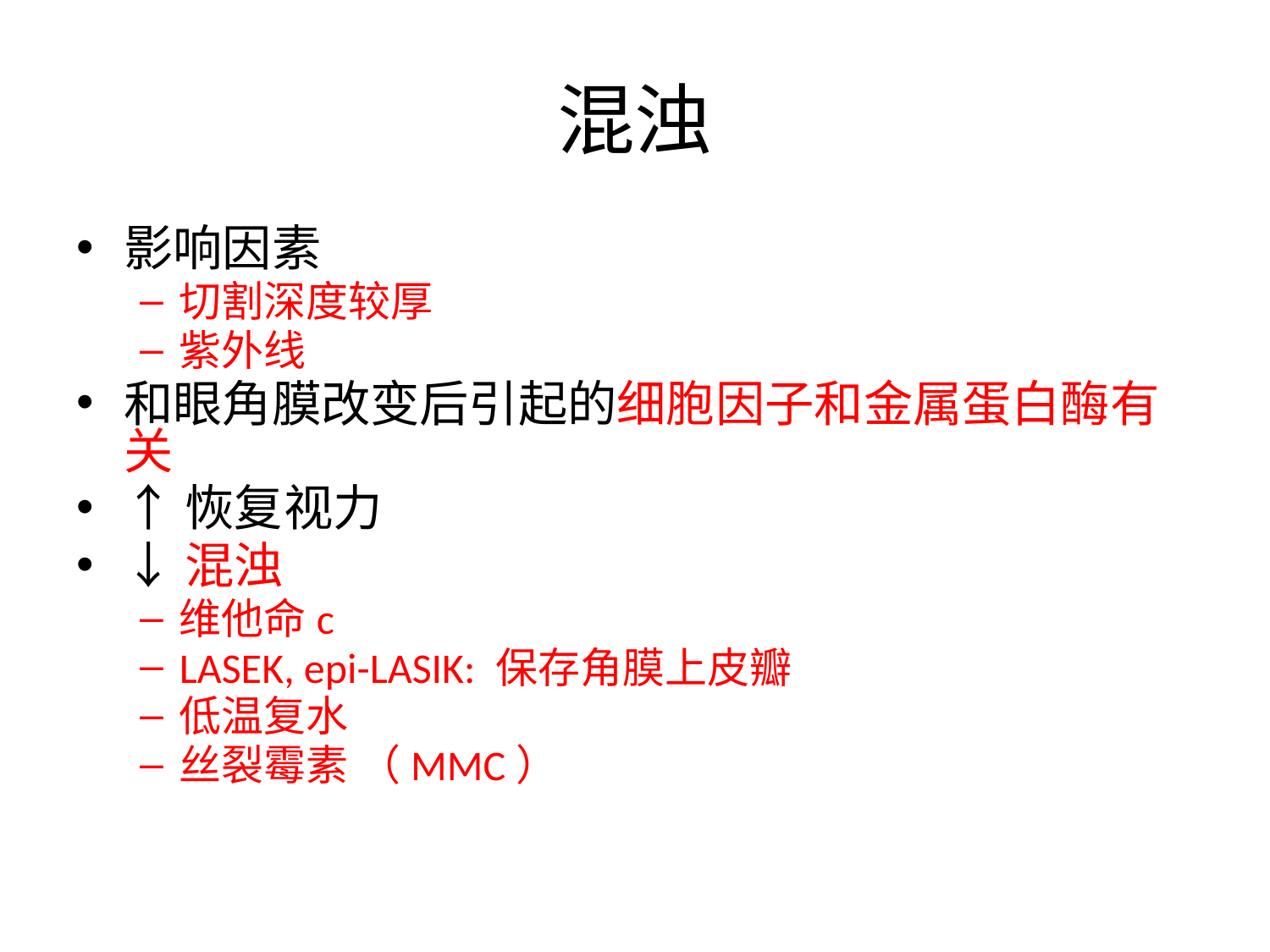

# 混浊
影响因素
切割深度较厚
紫外线
和眼角膜改变后引起的细胞因子和金属蛋白酶有关
↑恢复视力
↓混浊
维他命c
LASEK, epi-LASIK: 保存角膜上皮瓣
低温复水
丝裂霉素 （MMC）